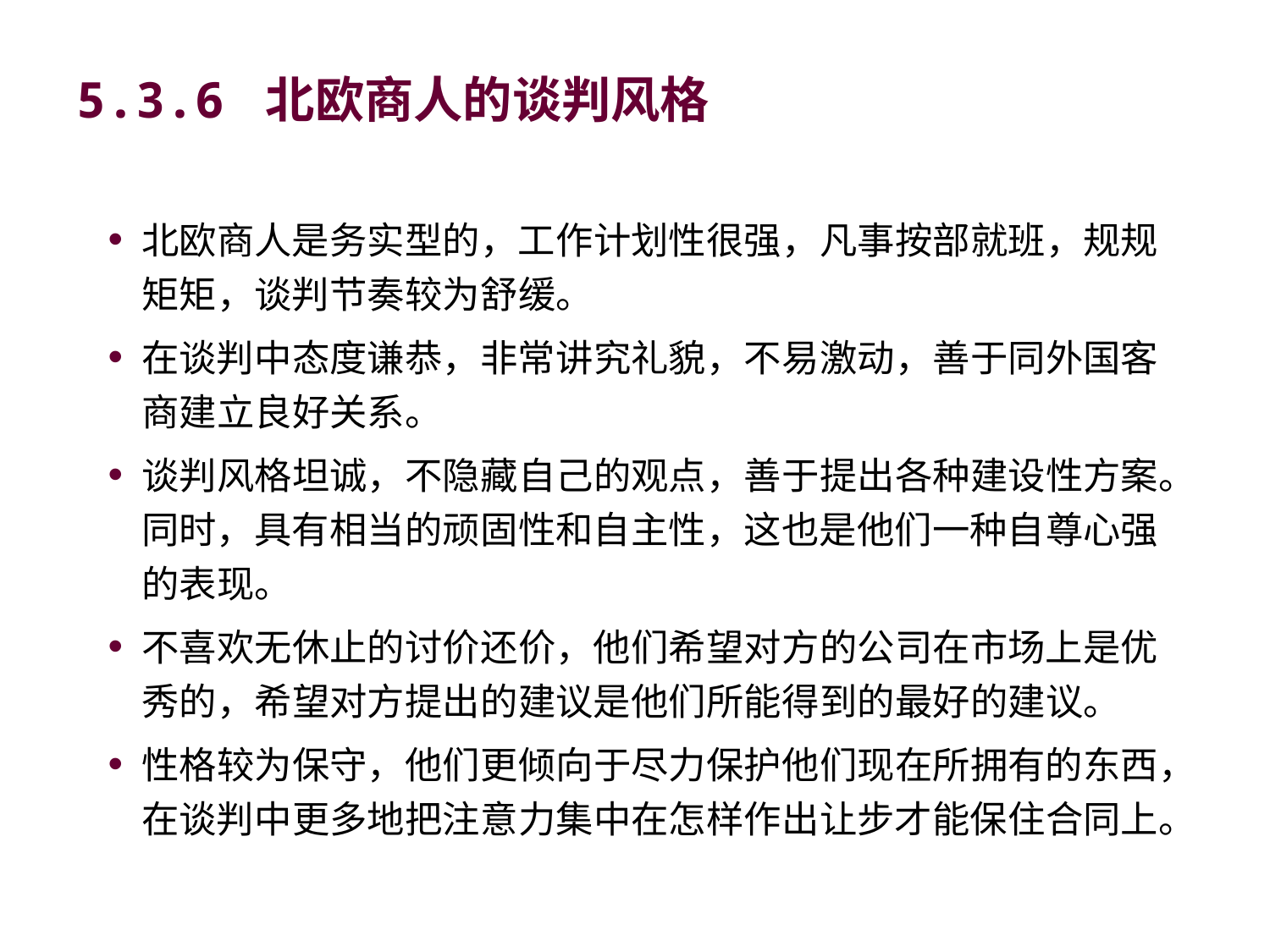

# 5.3.6 北欧商人的谈判风格
北欧商人是务实型的，工作计划性很强，凡事按部就班，规规矩矩，谈判节奏较为舒缓。
在谈判中态度谦恭，非常讲究礼貌，不易激动，善于同外国客商建立良好关系。
谈判风格坦诚，不隐藏自己的观点，善于提出各种建设性方案。同时，具有相当的顽固性和自主性，这也是他们一种自尊心强的表现。
不喜欢无休止的讨价还价，他们希望对方的公司在市场上是优秀的，希望对方提出的建议是他们所能得到的最好的建议。
性格较为保守，他们更倾向于尽力保护他们现在所拥有的东西，在谈判中更多地把注意力集中在怎样作出让步才能保住合同上。